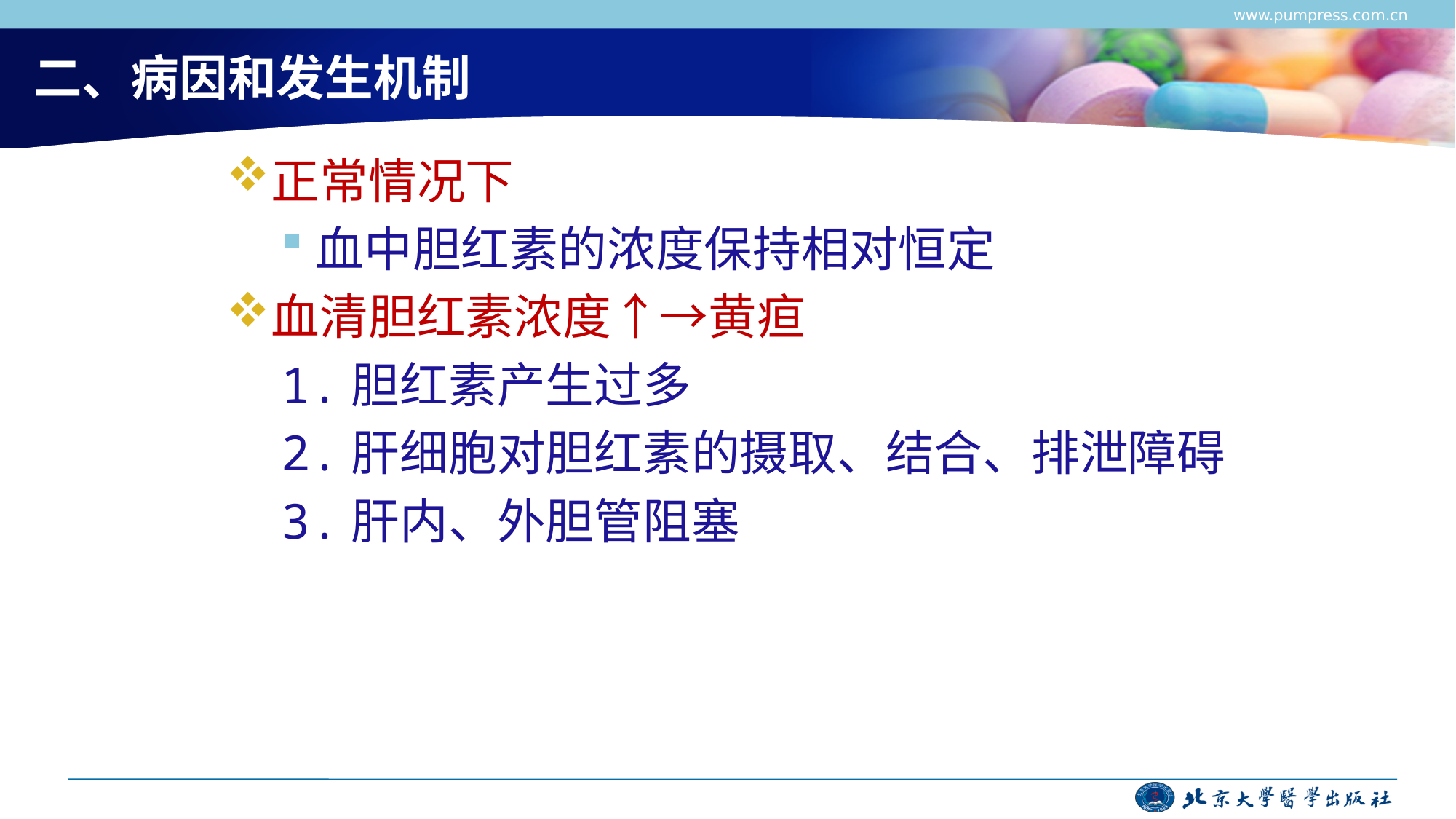

www.pumpress.com.cn
# 二、病因和发生机制
正常情况下
血中胆红素的浓度保持相对恒定
血清胆红素浓度↑→黄疸
1.胆红素产生过多
2.肝细胞对胆红素的摄取、结合、排泄障碍
3.肝内、外胆管阻塞